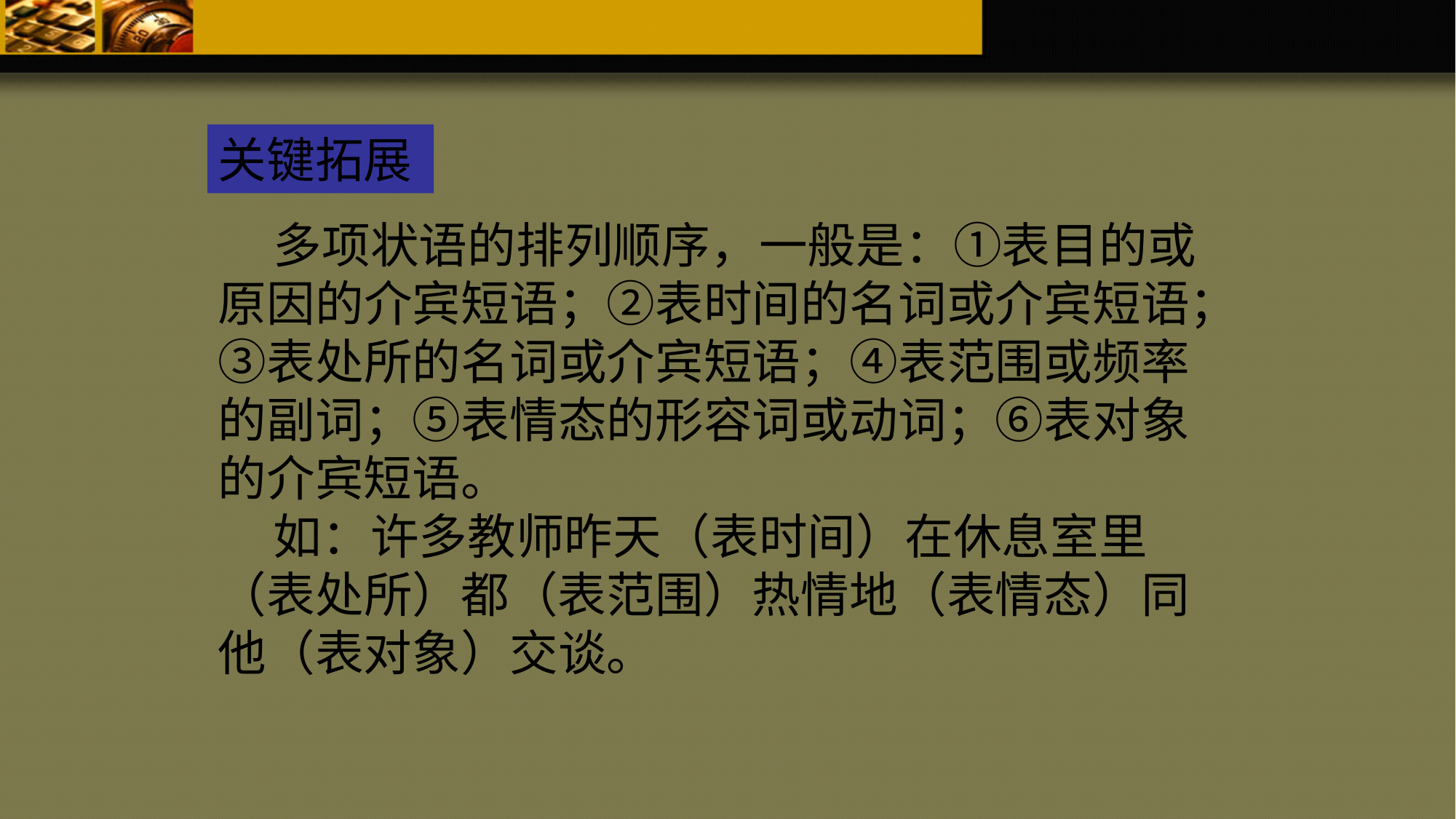

关键拓展
    多项状语的排列顺序，一般是：①表目的或原因的介宾短语；②表时间的名词或介宾短语；③表处所的名词或介宾短语；④表范围或频率的副词；⑤表情态的形容词或动词；⑥表对象的介宾短语。
    如：许多教师昨天（表时间）在休息室里（表处所）都（表范围）热情地（表情态）同他（表对象）交谈。